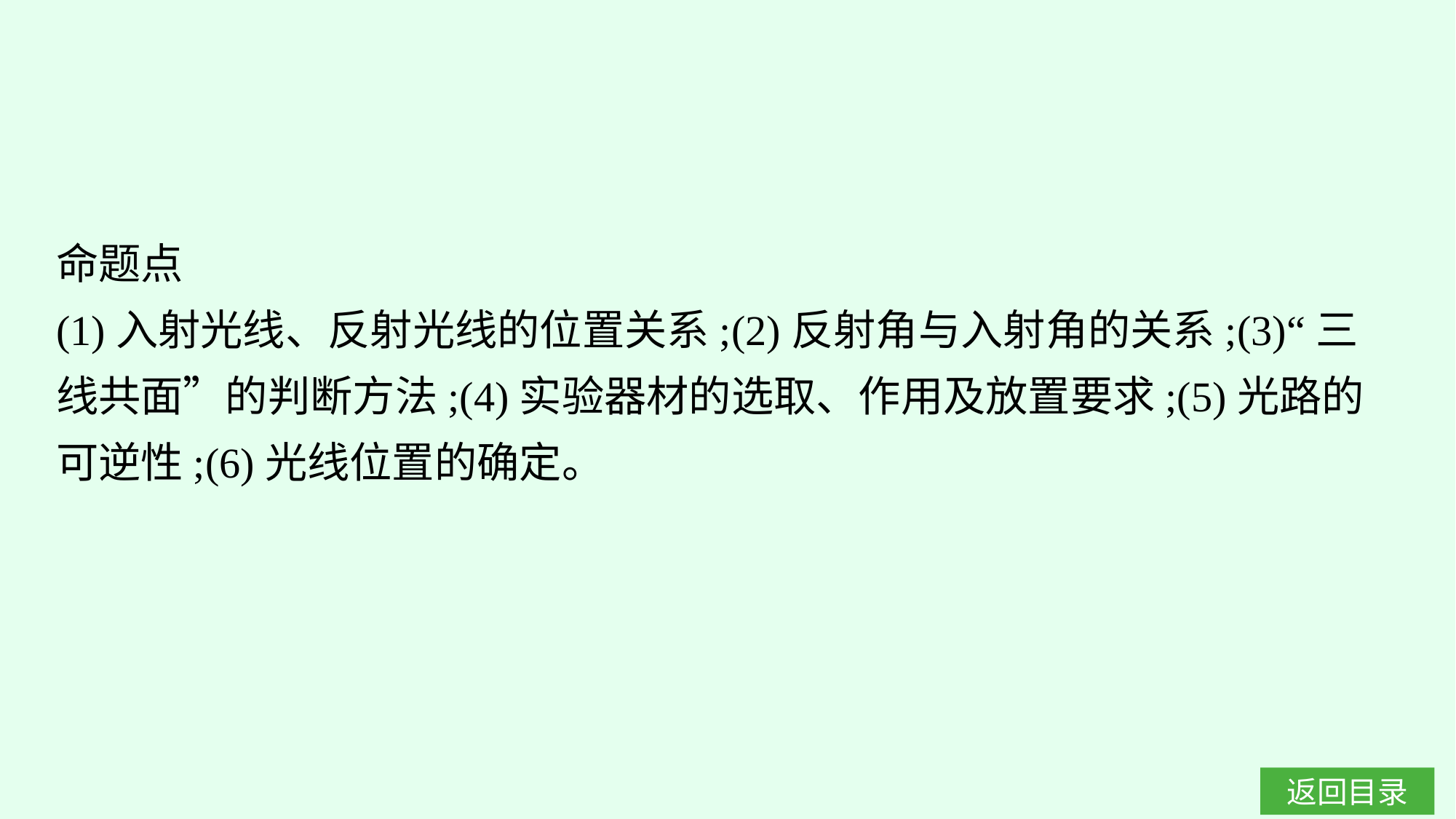

命题点
(1)入射光线、反射光线的位置关系;(2)反射角与入射角的关系;(3)“三线共面”的判断方法;(4)实验器材的选取、作用及放置要求;(5)光路的可逆性;(6)光线位置的确定。